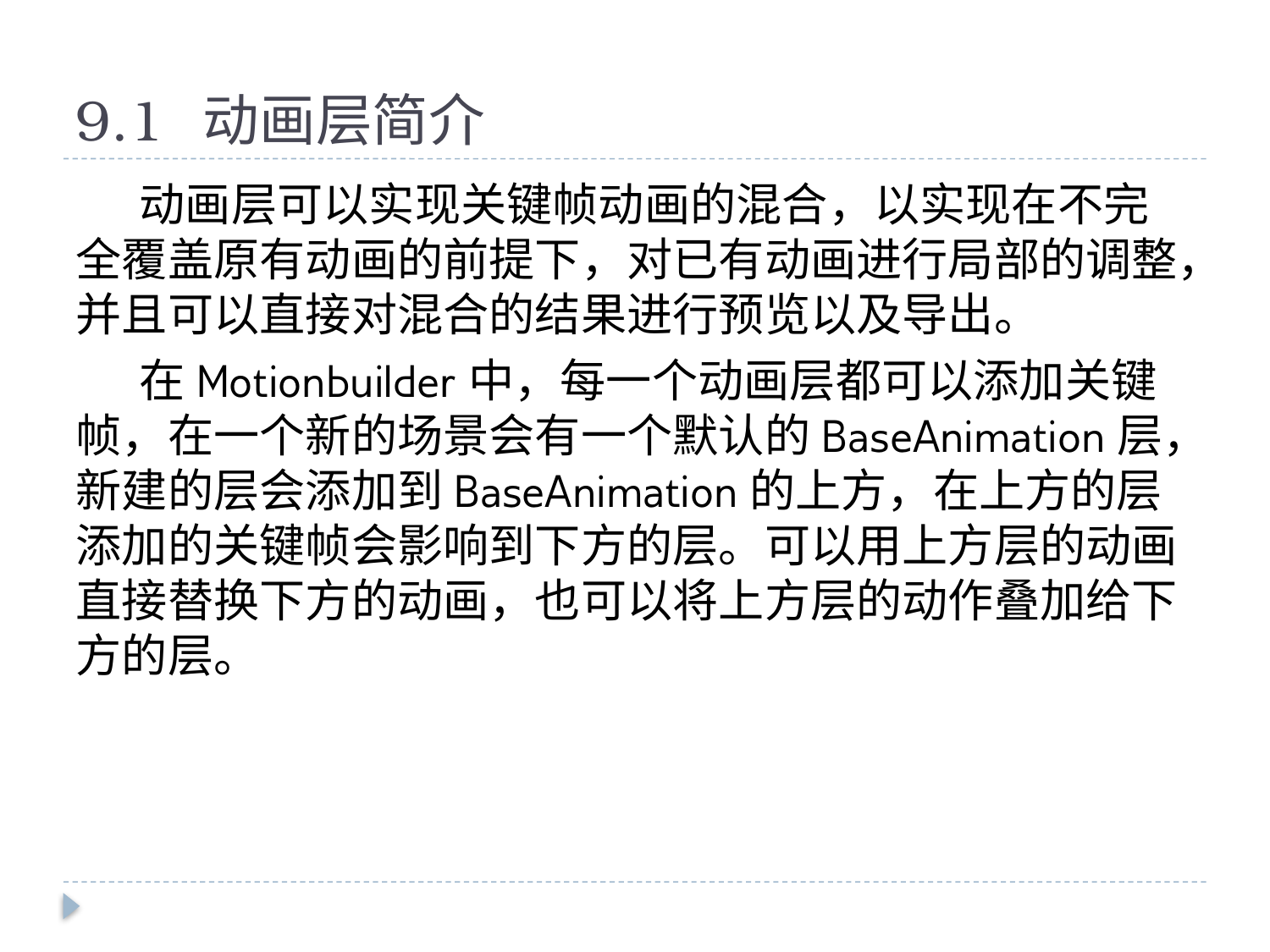

# 9.1	动画层简介
动画层可以实现关键帧动画的混合，以实现在不完全覆盖原有动画的前提下，对已有动画进行局部的调整，并且可以直接对混合的结果进行预览以及导出。
在Motionbuilder中，每一个动画层都可以添加关键帧，在一个新的场景会有一个默认的BaseAnimation层，新建的层会添加到BaseAnimation的上方，在上方的层添加的关键帧会影响到下方的层。可以用上方层的动画直接替换下方的动画，也可以将上方层的动作叠加给下方的层。